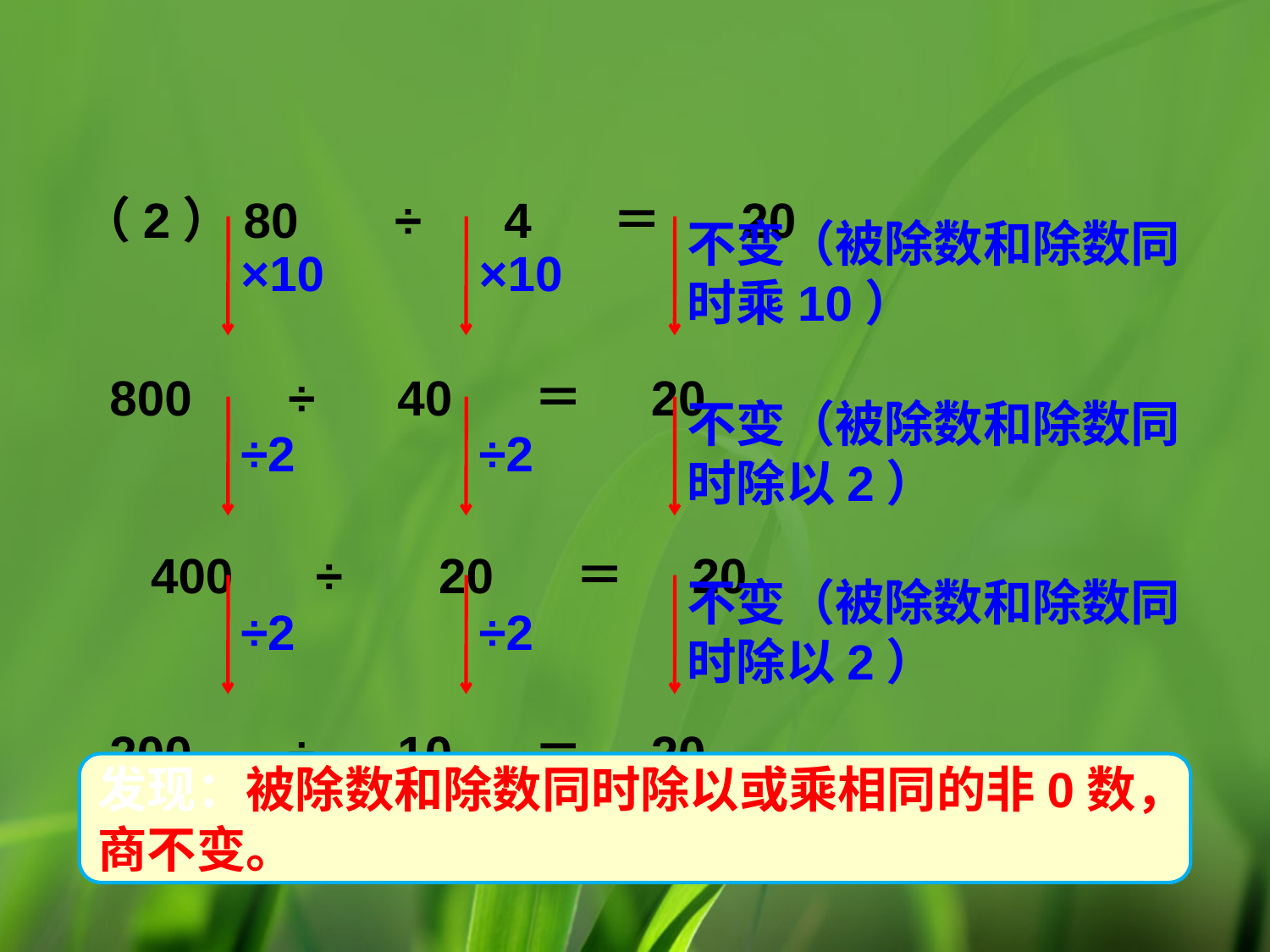

（2）80       ÷      4     ＝      20
  800       ÷      40     ＝     20
     400      ÷       20     ＝     20
  200       ÷      10     ＝     20
不变（被除数和除数同时乘10）
×10
×10
不变（被除数和除数同时除以2）
÷2
÷2
不变（被除数和除数同时除以2）
÷2
÷2
发现：被除数和除数同时除以或乘相同的非0数，商不变。